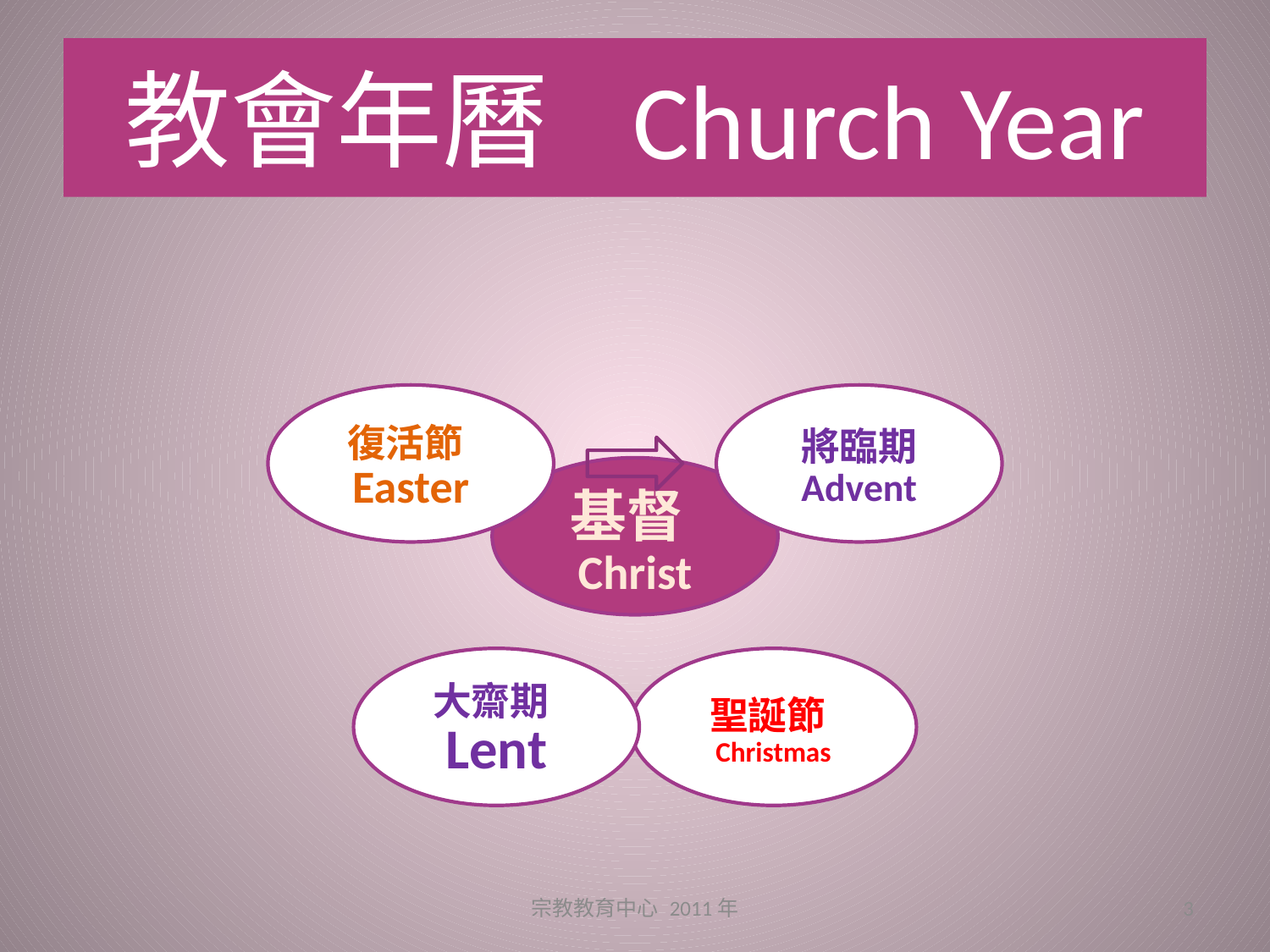

# 教會年曆	Church Year
基督Christ
將臨期
Advent
聖誕節Christmas
大齋期Lent
復活節Easter
宗教教育中心 2011年
3